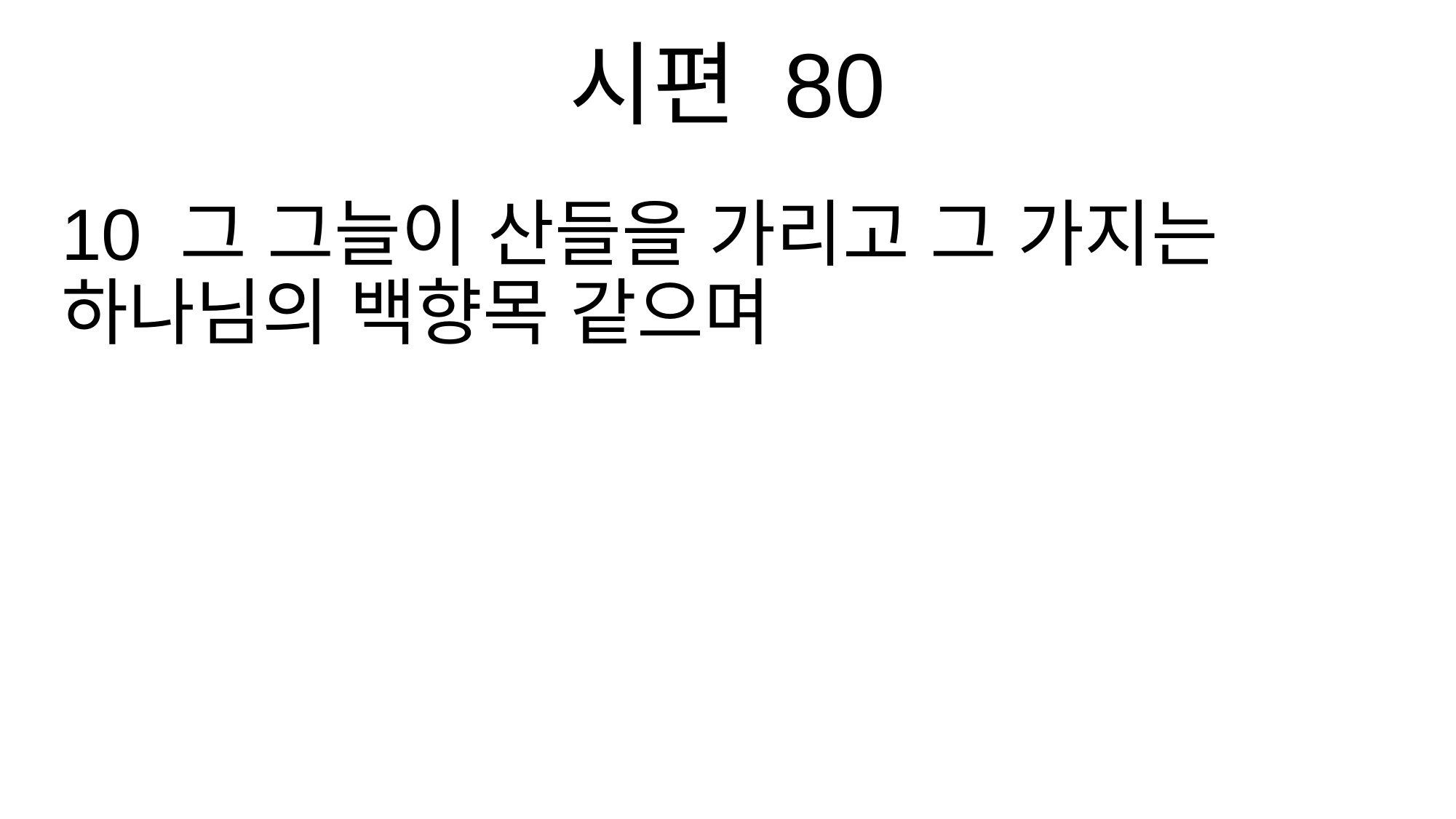

시편 80
10 그 그늘이 산들을 가리고 그 가지는 하나님의 백향목 같으며